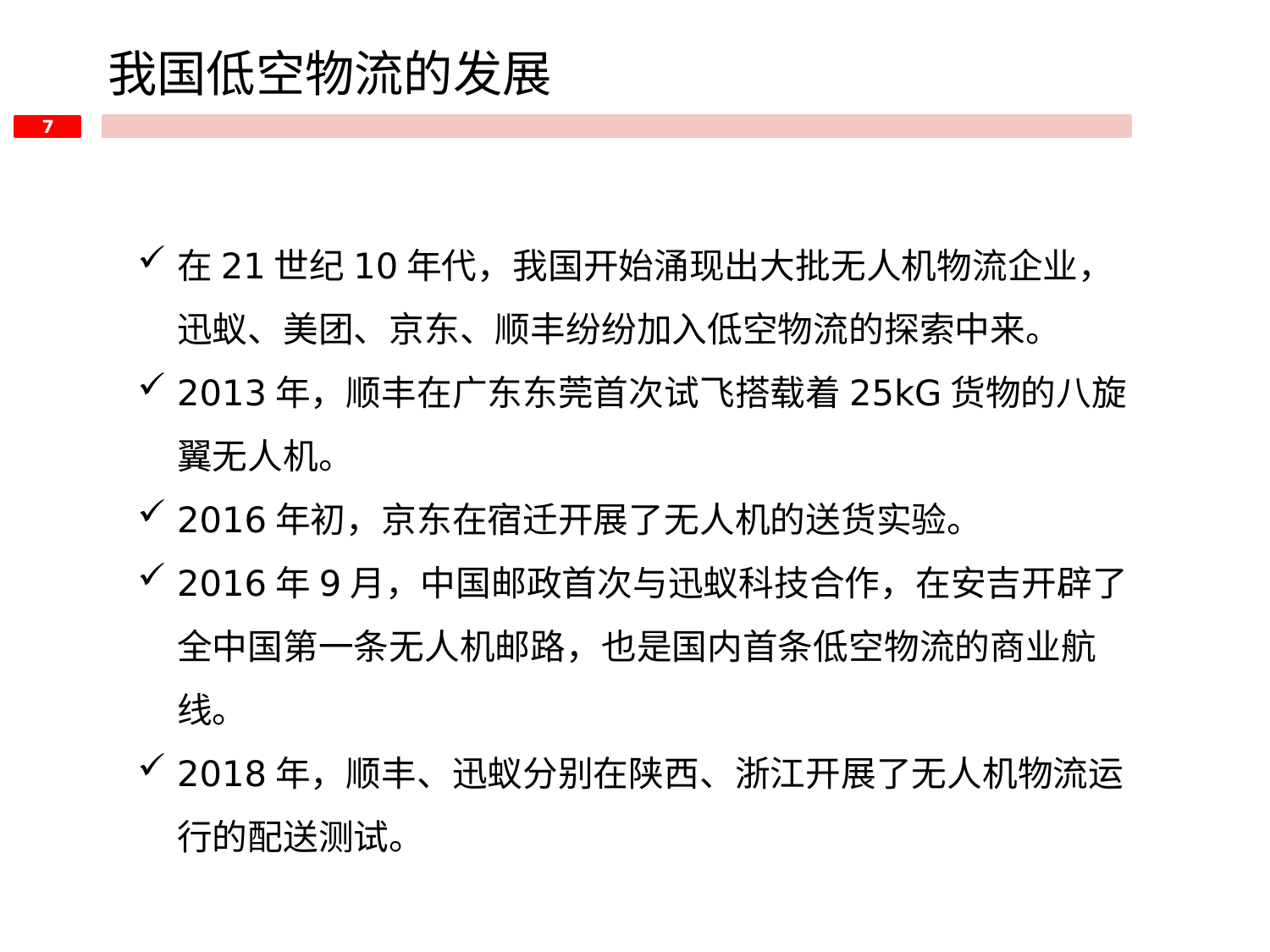

我国低空物流的发展
7
在21世纪10年代，我国开始涌现出大批无人机物流企业，迅蚁、美团、京东、顺丰纷纷加入低空物流的探索中来。
2013年，顺丰在广东东莞首次试飞搭载着25kG货物的八旋翼无人机。
2016年初，京东在宿迁开展了无人机的送货实验。
2016年9月，中国邮政首次与迅蚁科技合作，在安吉开辟了全中国第一条无人机邮路，也是国内首条低空物流的商业航线。
2018年，顺丰、迅蚁分别在陕西、浙江开展了无人机物流运行的配送测试。